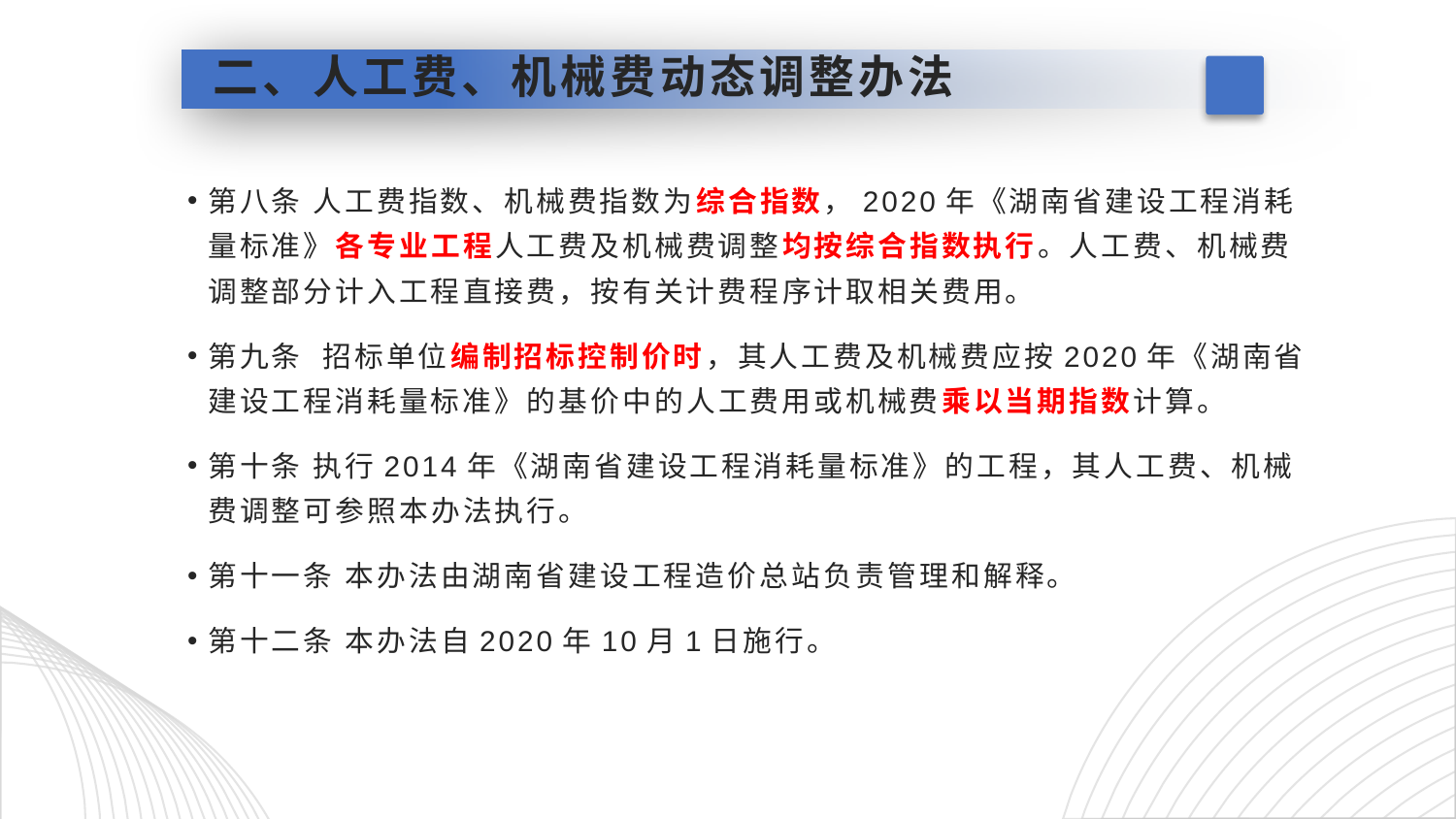

# 二、人工费、机械费动态调整办法

第八条 人工费指数、机械费指数为综合指数，2020年《湖南省建设工程消耗量标准》各专业工程人工费及机械费调整均按综合指数执行。人工费、机械费调整部分计入工程直接费，按有关计费程序计取相关费用。
第九条  招标单位编制招标控制价时，其人工费及机械费应按2020年《湖南省建设工程消耗量标准》的基价中的人工费用或机械费乘以当期指数计算。
第十条 执行2014年《湖南省建设工程消耗量标准》的工程，其人工费、机械费调整可参照本办法执行。
第十一条 本办法由湖南省建设工程造价总站负责管理和解释。
第十二条 本办法自2020年10月1日施行。